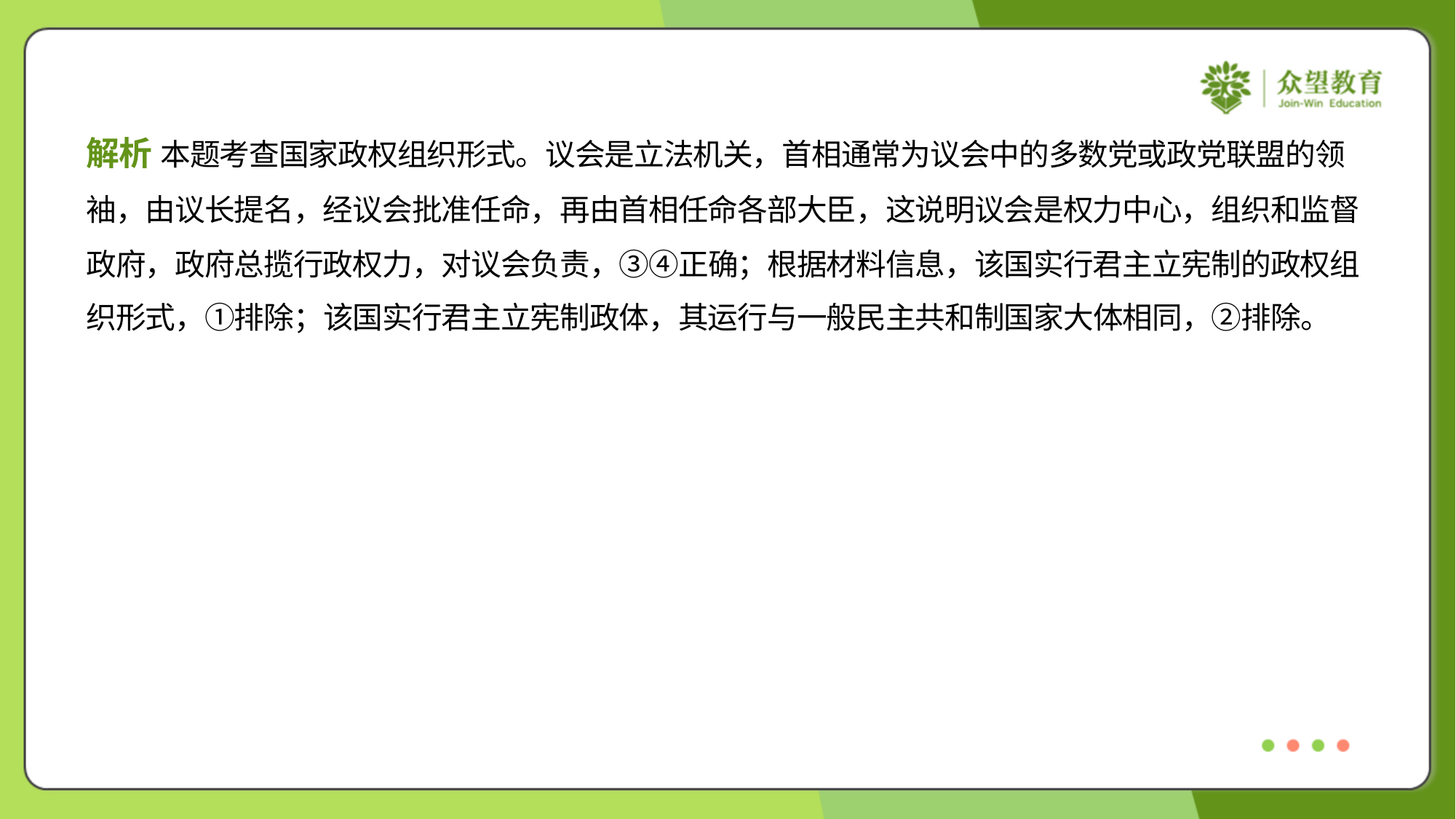

解析 本题考查国家政权组织形式。议会是立法机关，首相通常为议会中的多数党或政党联盟的领
袖，由议长提名，经议会批准任命，再由首相任命各部大臣，这说明议会是权力中心，组织和监督
政府，政府总揽行政权力，对议会负责，③④正确；根据材料信息，该国实行君主立宪制的政权组
织形式，①排除；该国实行君主立宪制政体，其运行与一般民主共和制国家大体相同，②排除。